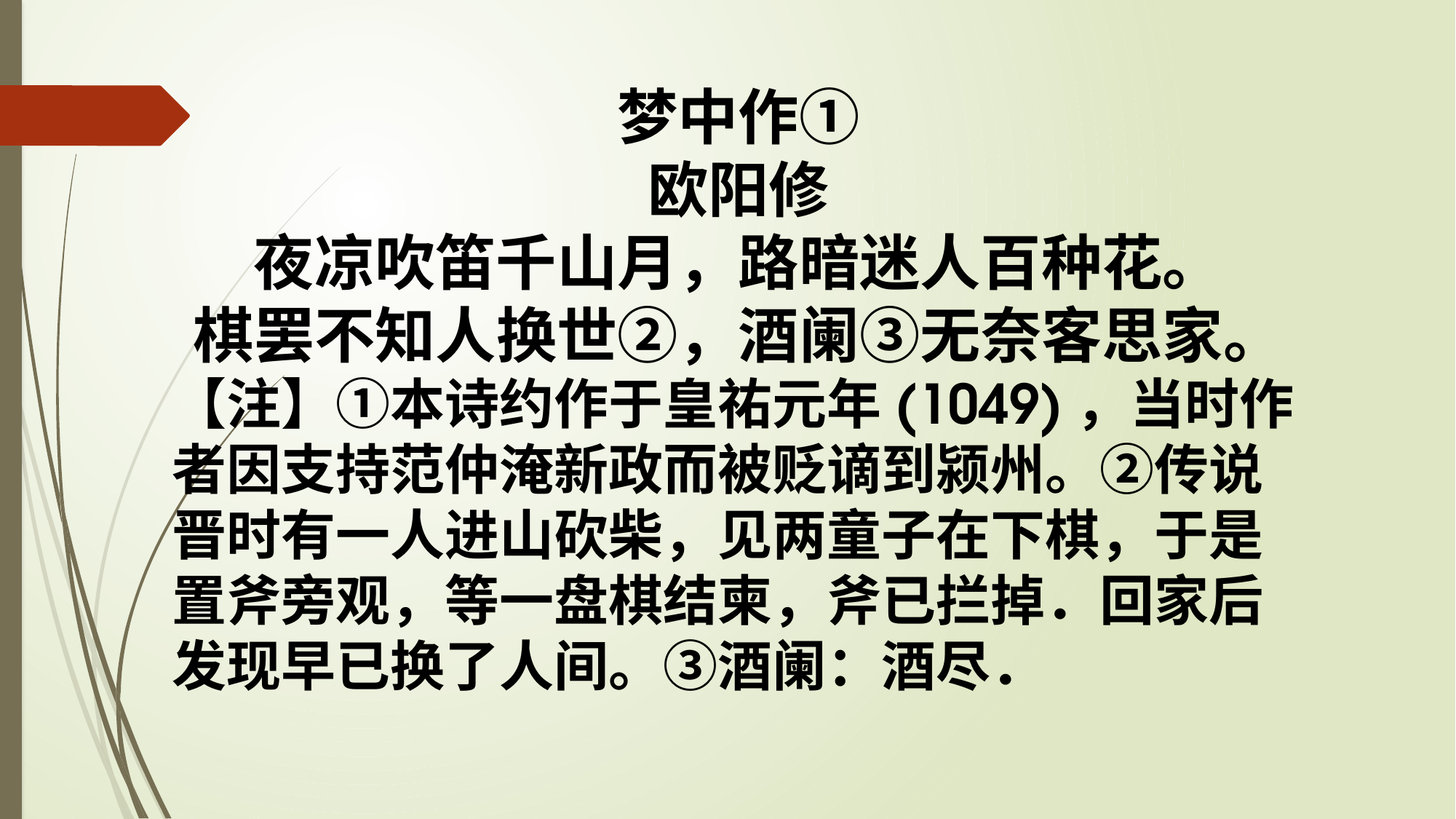

梦中作①
欧阳修
夜凉吹笛千山月，路暗迷人百种花。
棋罢不知人换世②，酒阑③无奈客思家。
【注】①本诗约作于皇祐元年(1049)，当时作者因支持范仲淹新政而被贬谪到颍州。②传说晋时有一人进山砍柴，见两童子在下棋，于是置斧旁观，等一盘棋结柬，斧已拦掉．回家后发现早已换了人间。③酒阑：酒尽．